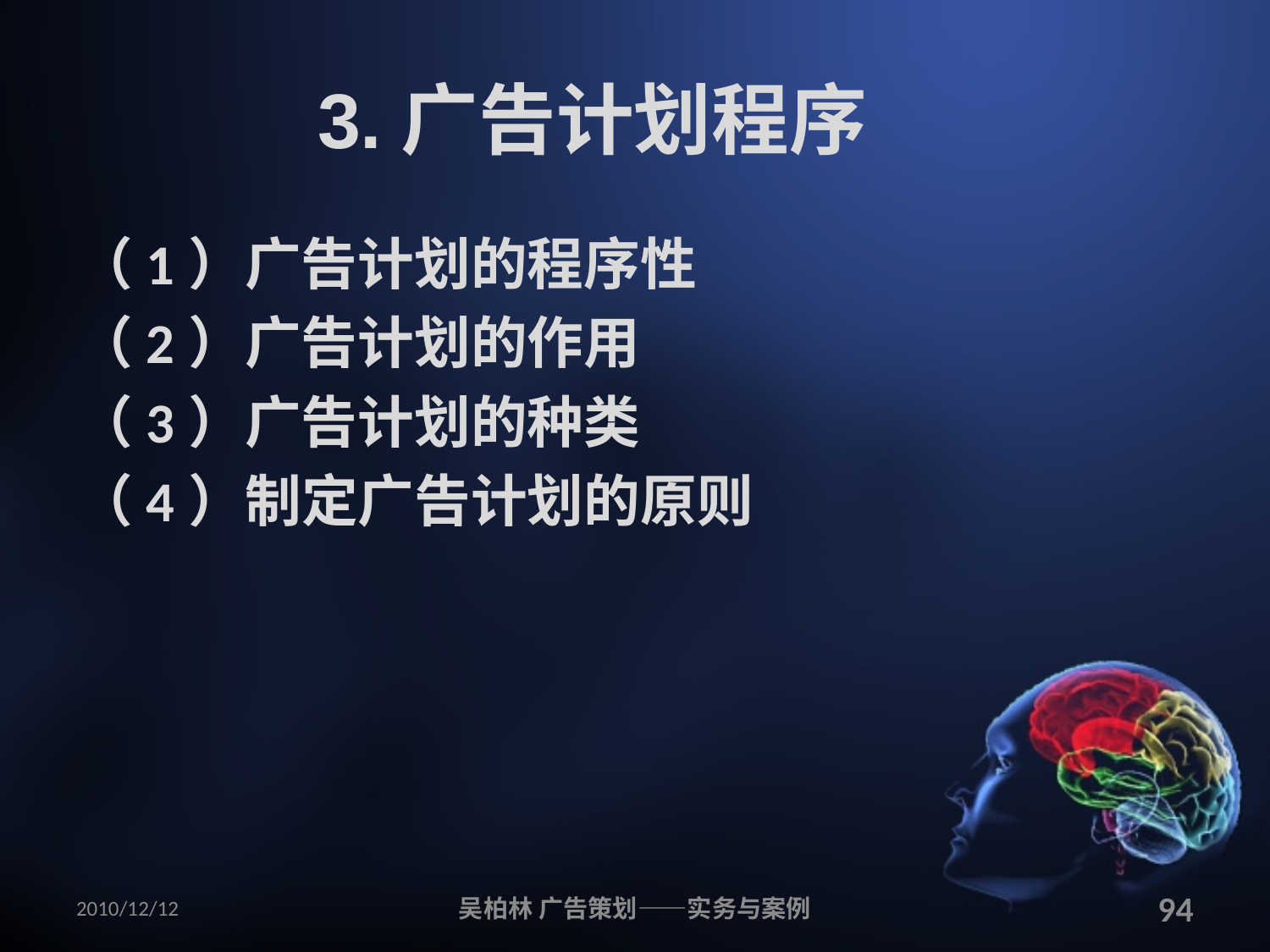

# 3.广告计划程序
（1）广告计划的程序性
（2）广告计划的作用
（3）广告计划的种类
（4）制定广告计划的原则
2010/12/12
吴柏林 广告策划——实务与案例
94